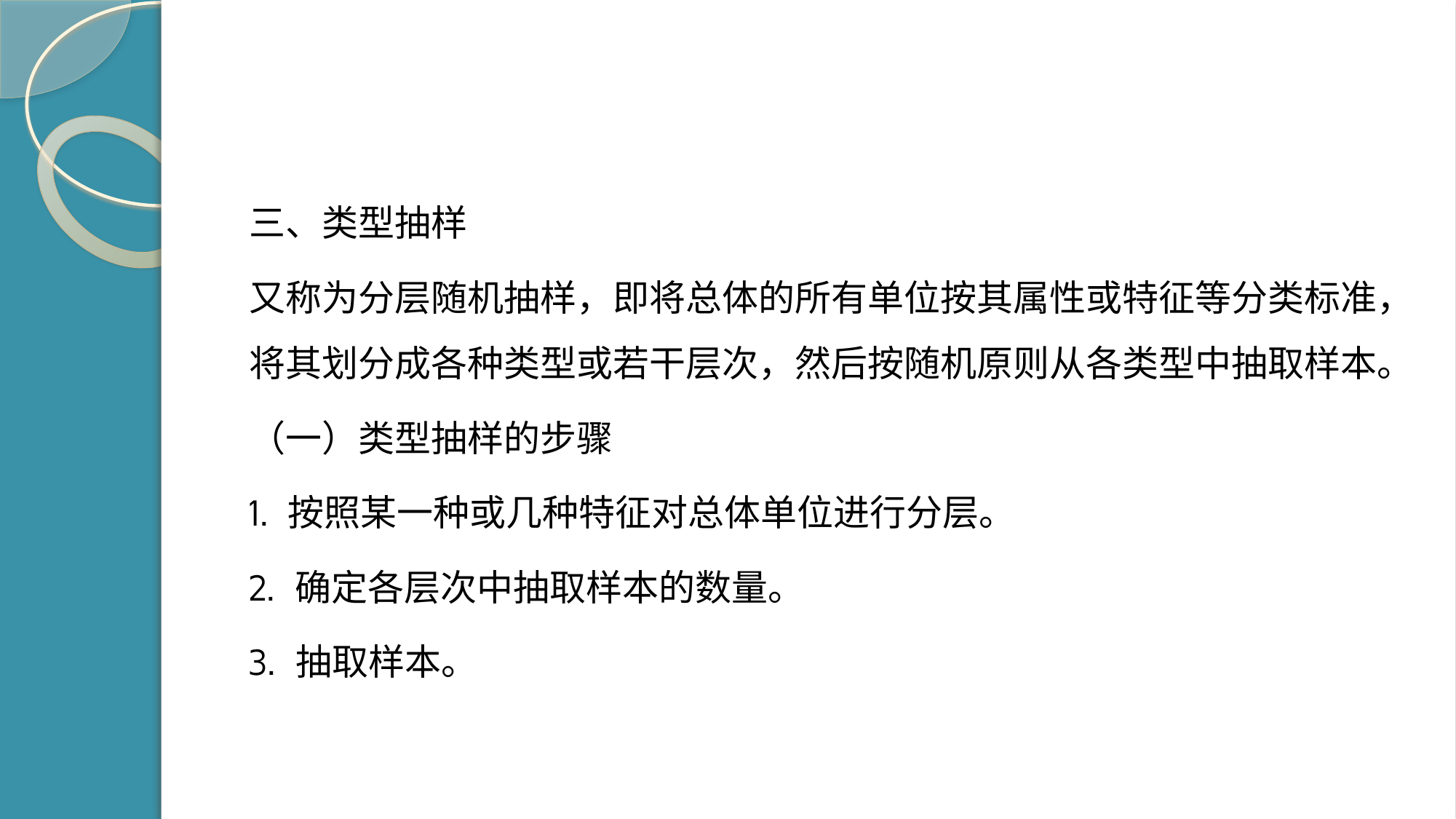

#
三、类型抽样
又称为分层随机抽样，即将总体的所有单位按其属性或特征等分类标准，将其划分成各种类型或若干层次，然后按随机原则从各类型中抽取样本。
（一）类型抽样的步骤
1. 按照某一种或几种特征对总体单位进行分层。
2. 确定各层次中抽取样本的数量。
3. 抽取样本。